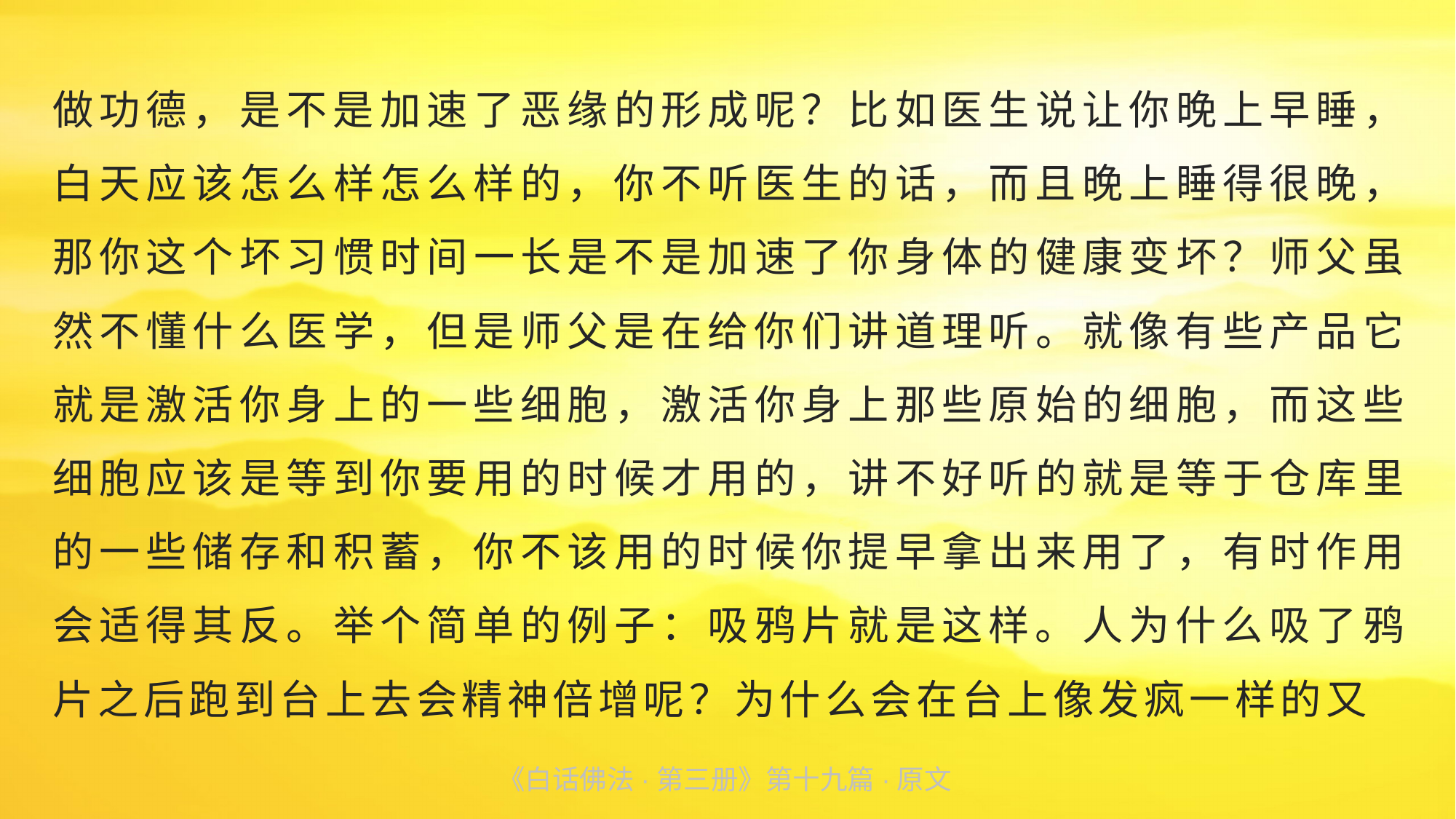

做功德，是不是加速了恶缘的形成呢？比如医生说让你晚上早睡，白天应该怎么样怎么样的，你不听医生的话，而且晚上睡得很晚，那你这个坏习惯时间一长是不是加速了你身体的健康变坏？师父虽然不懂什么医学，但是师父是在给你们讲道理听。就像有些产品它就是激活你身上的一些细胞，激活你身上那些原始的细胞，而这些细胞应该是等到你要用的时候才用的，讲不好听的就是等于仓库里的一些储存和积蓄，你不该用的时候你提早拿出来用了，有时作用会适得其反。举个简单的例子：吸鸦片就是这样。人为什么吸了鸦片之后跑到台上去会精神倍增呢？为什么会在台上像发疯一样的又
《白话佛法·第三册》第十九篇·原文